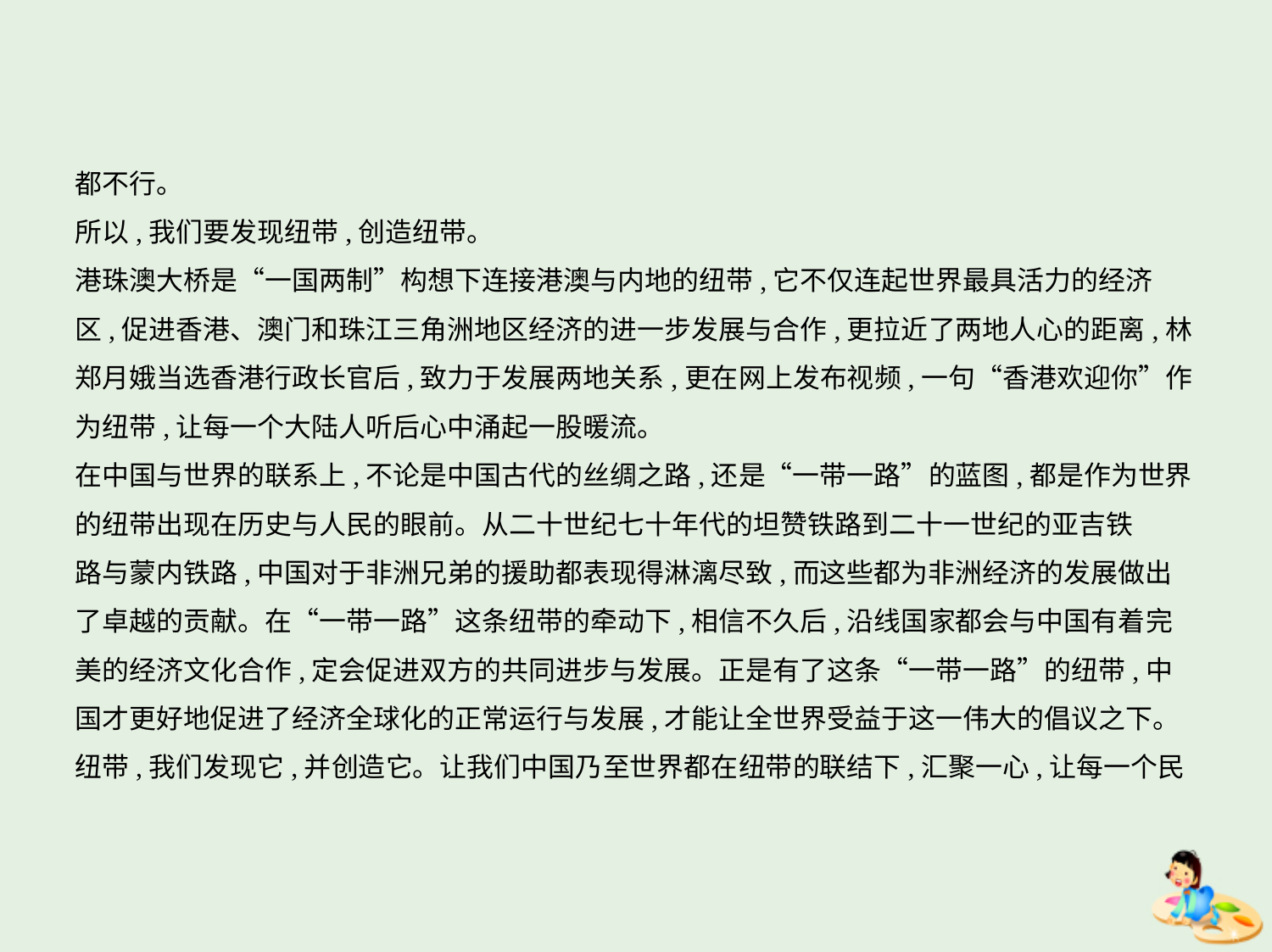

都不行。
所以,我们要发现纽带,创造纽带。
港珠澳大桥是“一国两制”构想下连接港澳与内地的纽带,它不仅连起世界最具活力的经济
区,促进香港、澳门和珠江三角洲地区经济的进一步发展与合作,更拉近了两地人心的距离,林
郑月娥当选香港行政长官后,致力于发展两地关系,更在网上发布视频,一句“香港欢迎你”作
为纽带,让每一个大陆人听后心中涌起一股暖流。
在中国与世界的联系上,不论是中国古代的丝绸之路,还是“一带一路”的蓝图,都是作为世界
的纽带出现在历史与人民的眼前。从二十世纪七十年代的坦赞铁路到二十一世纪的亚吉铁
路与蒙内铁路,中国对于非洲兄弟的援助都表现得淋漓尽致,而这些都为非洲经济的发展做出
了卓越的贡献。在“一带一路”这条纽带的牵动下,相信不久后,沿线国家都会与中国有着完
美的经济文化合作,定会促进双方的共同进步与发展。正是有了这条“一带一路”的纽带,中
国才更好地促进了经济全球化的正常运行与发展,才能让全世界受益于这一伟大的倡议之下。
纽带,我们发现它,并创造它。让我们中国乃至世界都在纽带的联结下,汇聚一心,让每一个民